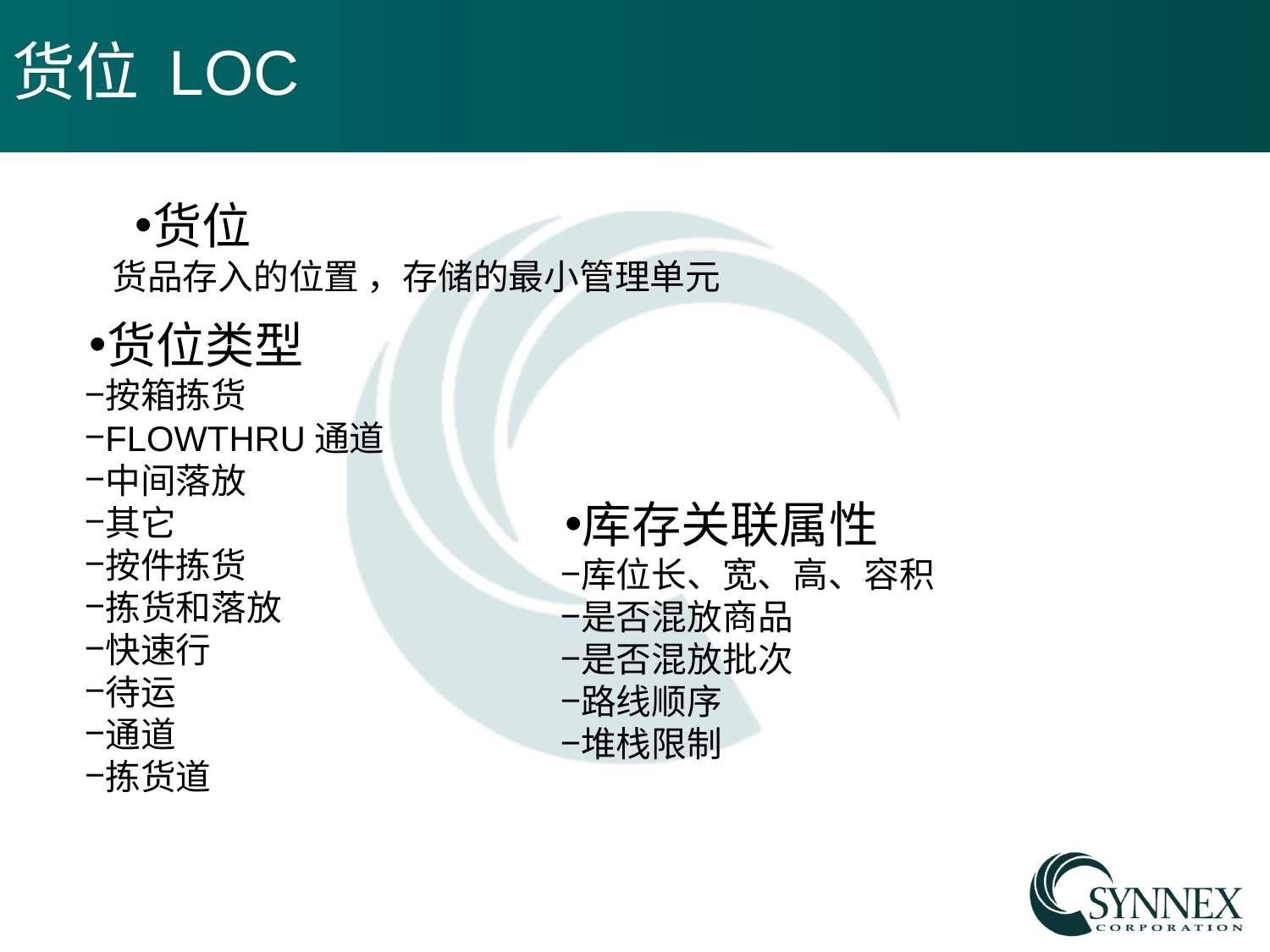

# 货位 LOC
货位
   货品存入的位置 ，存储的最小管理单元
货位类型
按箱拣货
FLOWTHRU通道
中间落放
其它
按件拣货
拣货和落放
快速行
待运
通道
拣货道
库存关联属性
库位长、宽、高、容积
是否混放商品
是否混放批次
路线顺序
堆栈限制